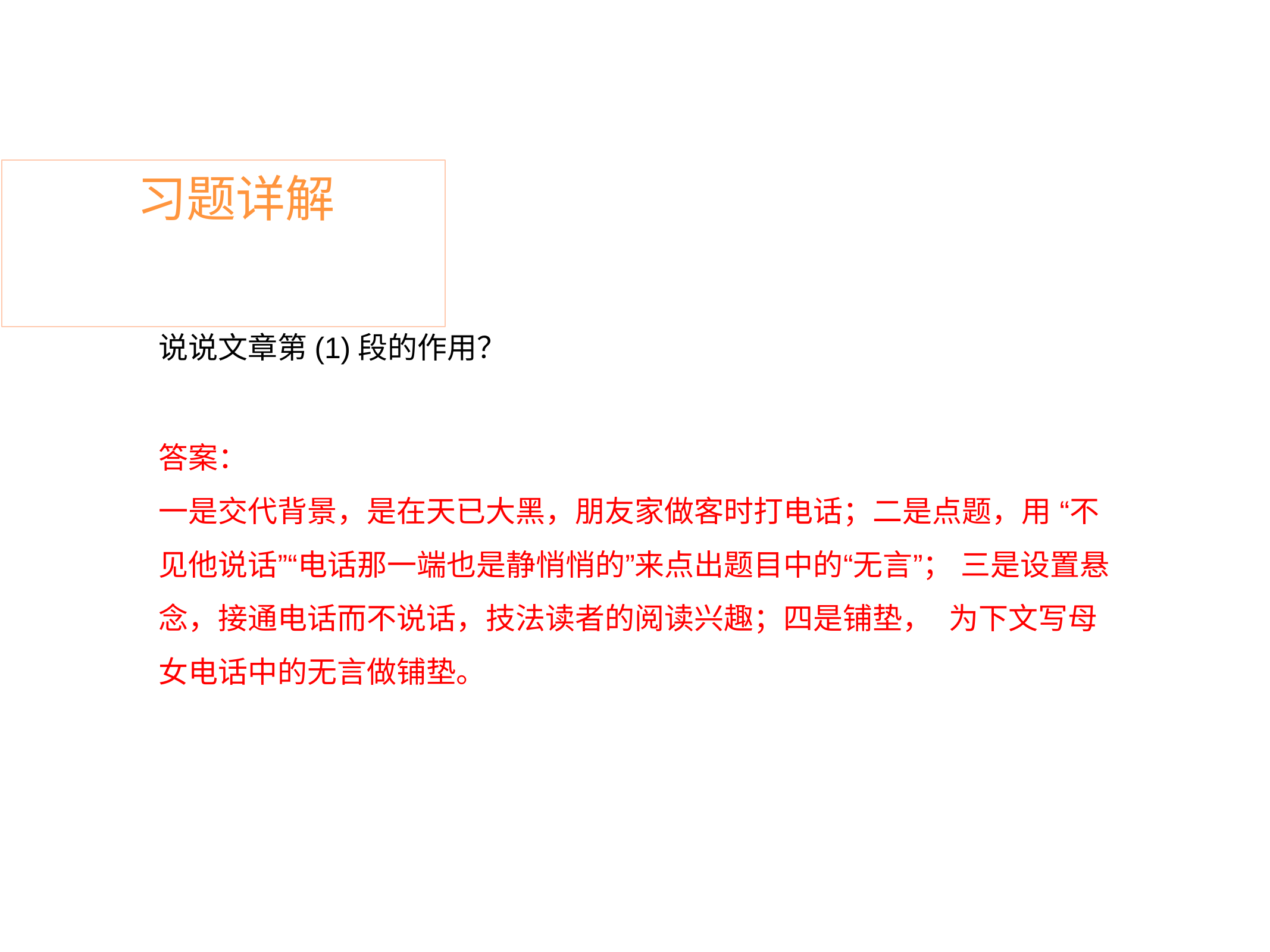

# 习题详解
说说文章第(1)段的作用？

答案：
一是交代背景，是在天已大黑，朋友家做客时打电话；二是点题，用 “不见他说话”“电话那一端也是静悄悄的”来点出题目中的“无言”； 三是设置悬念，接通电话而不说话，技法读者的阅读兴趣；四是铺垫，  为下文写母女电话中的无言做铺垫。